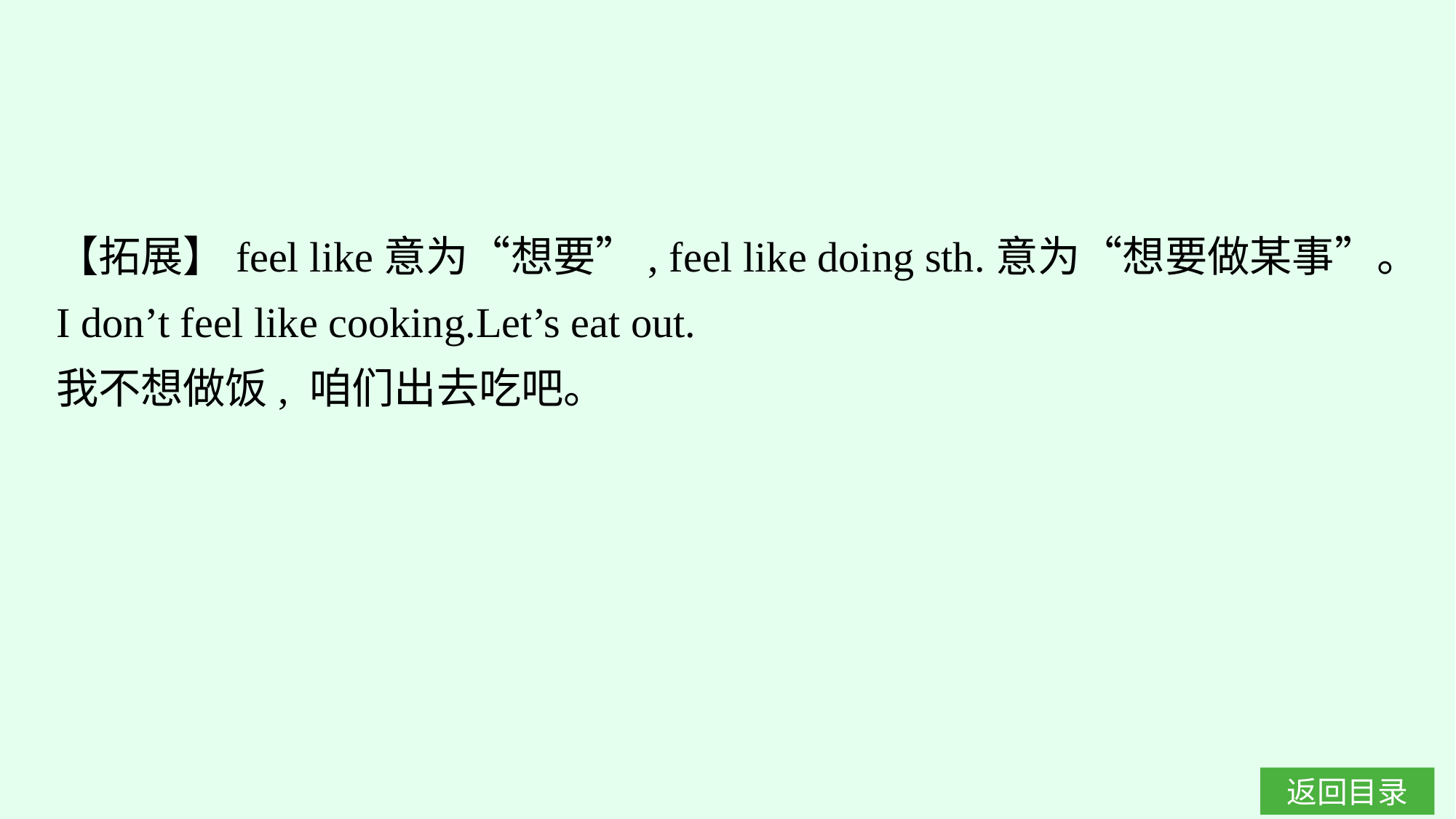

【拓展】feel like意为“想要”, feel like doing sth.意为“想要做某事”。
I don’t feel like cooking.Let’s eat out.
我不想做饭, 咱们出去吃吧。